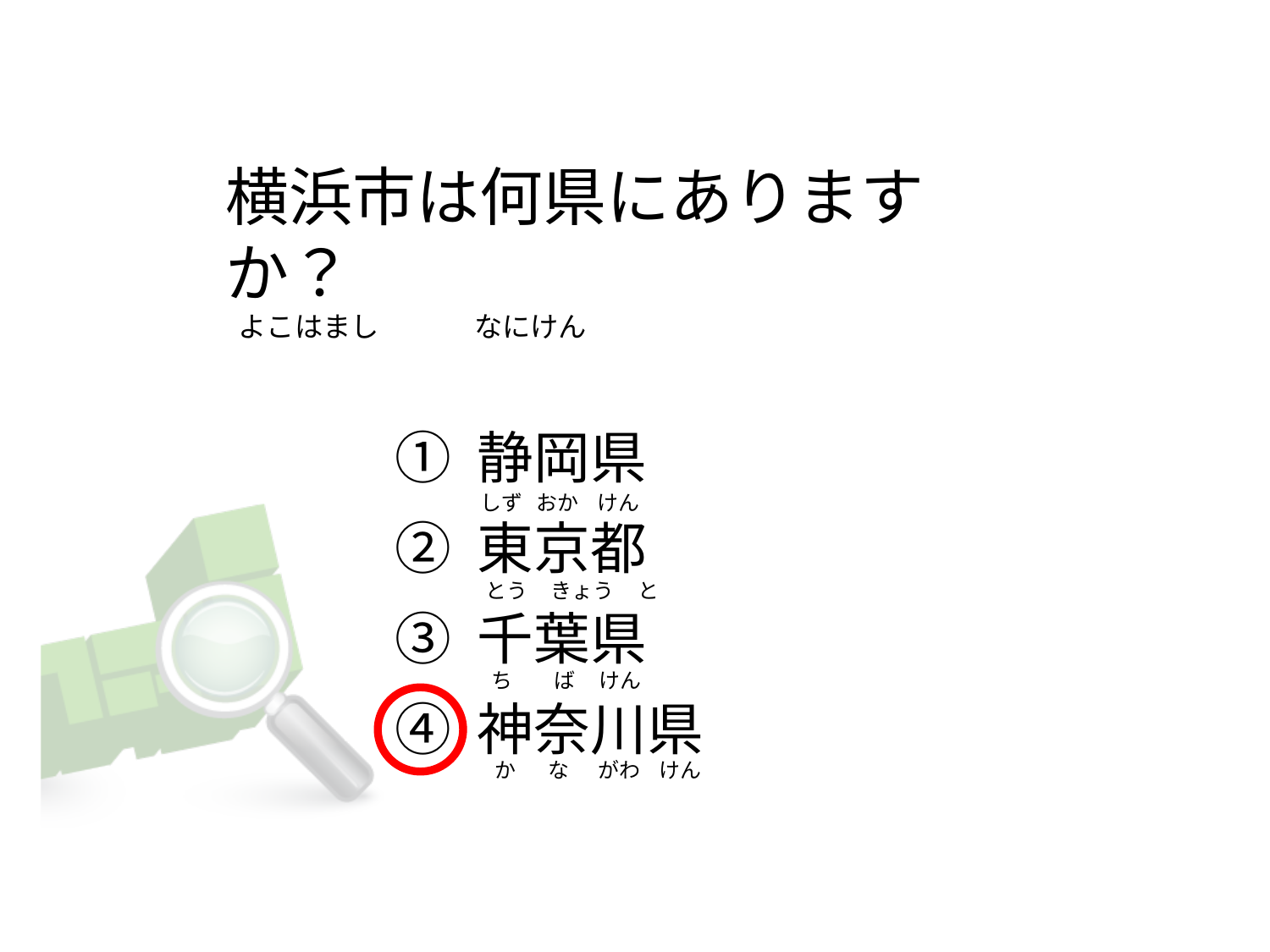

# 横浜市は何県にありますか？   よこはまし               なにけん
① 静岡県
② 東京都
③ 千葉県
④ 神奈川県
しず   おか    けん
   とう     きょう     と
  ち         ば     けん

  か       な      がわ    けん